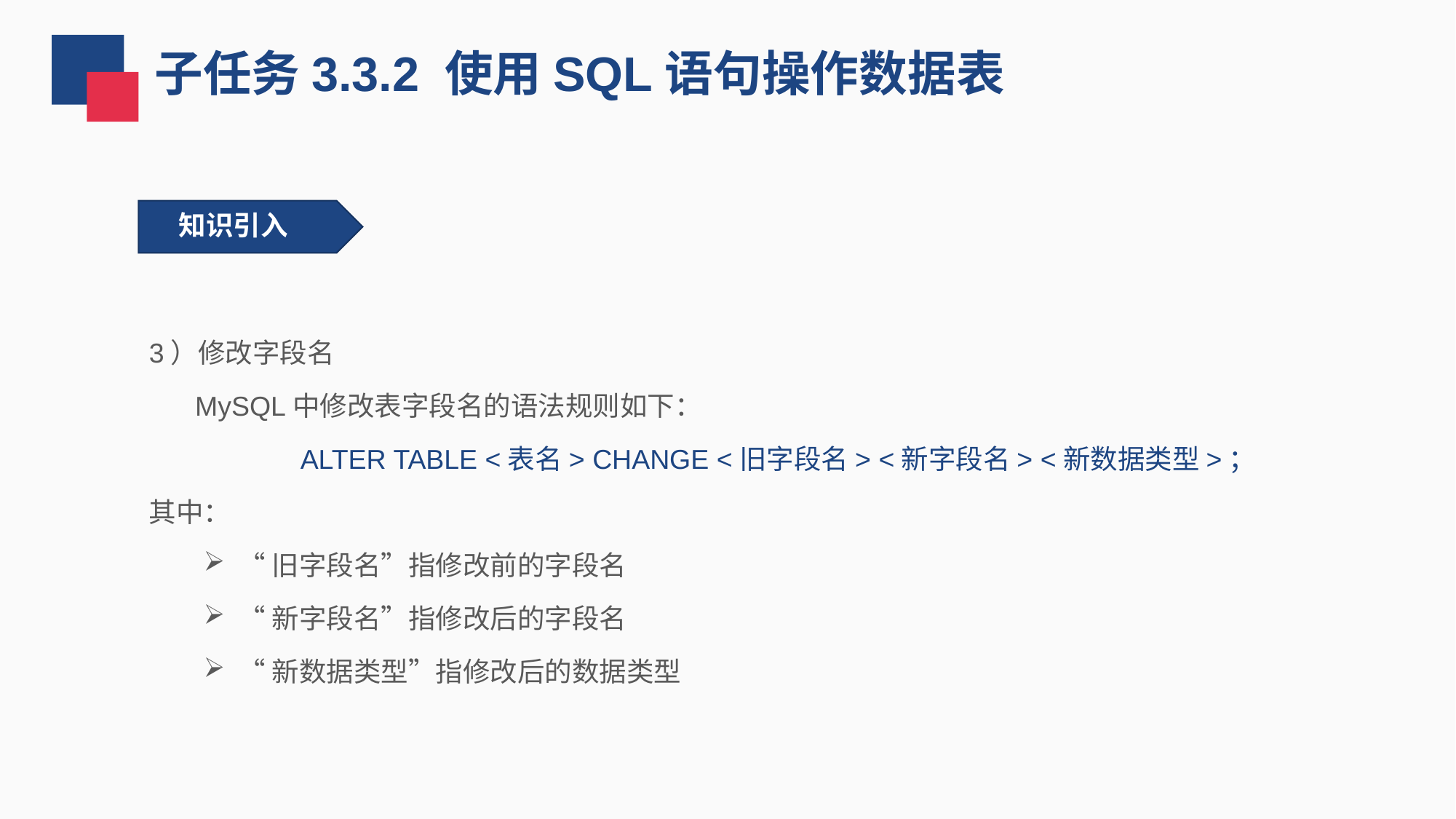

子任务3.3.2 使用SQL语句操作数据表

知识引入
3）修改字段名
      MySQL中修改表字段名的语法规则如下：
ALTER TABLE <表名> CHANGE <旧字段名> <新字段名> <新数据类型>；
其中：
“旧字段名”指修改前的字段名
“新字段名”指修改后的字段名
“新数据类型”指修改后的数据类型